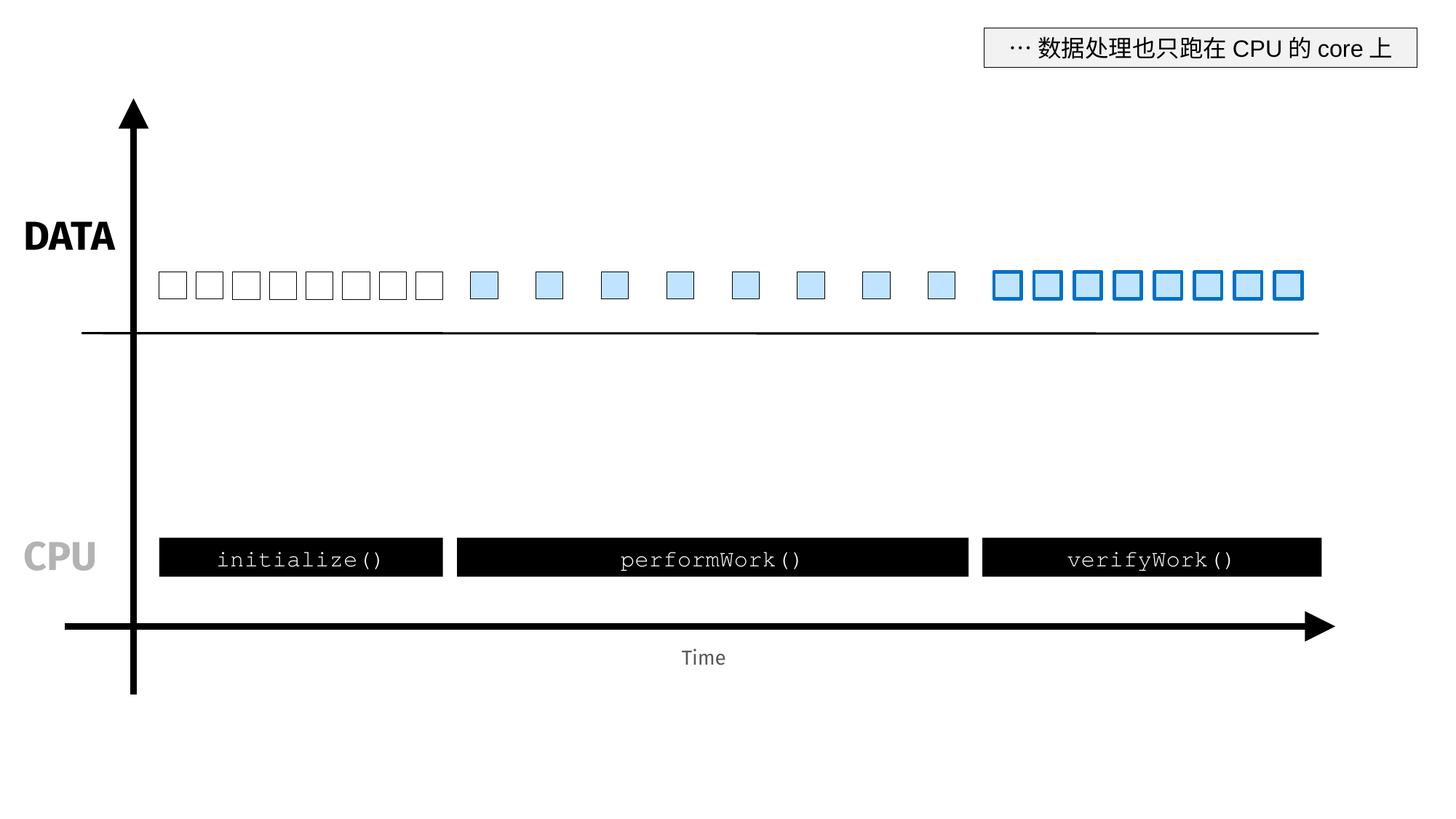

…数据处理也只跑在CPU的core上
TIME
DATA

CPU
verifyWork()
performWork()
initialize()
Time